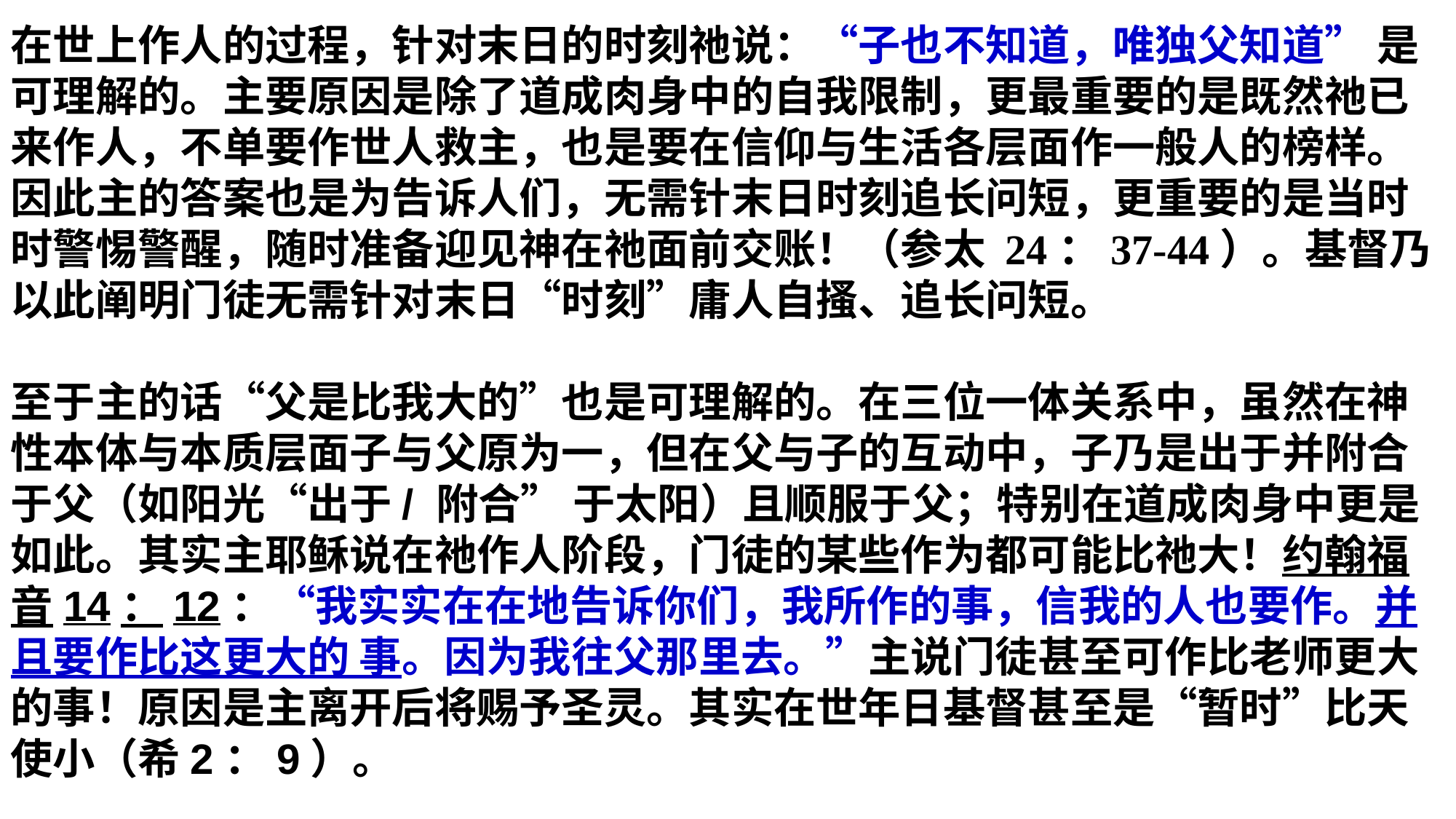

在世上作人的过程，针对末日的时刻祂说：“子也不知道，唯独父知道” 是可理解的。主要原因是除了道成肉身中的自我限制，更最重要的是既然祂已来作人，不单要作世人救主，也是要在信仰与生活各层面作一般人的榜样。因此主的答案也是为告诉人们，无需针末日时刻追长问短，更重要的是当时时警惕警醒，随时准备迎见神在祂面前交账！（参太 24：37-44）。基督乃以此阐明门徒无需针对末日“时刻”庸人自搔、追长问短。

至于主的话“父是比我大的”也是可理解的。在三位一体关系中，虽然在神性本体与本质层面子与父原为一，但在父与子的互动中，子乃是出于并附合于父（如阳光“出于/ 附合” 于太阳）且顺服于父；特别在道成肉身中更是如此。其实主耶稣说在祂作人阶段，门徒的某些作为都可能比祂大！约翰福音14：12：“我实实在在地告诉你们，我所作的事，信我的人也要作。并且要作比这更大的 事。因为我往父那里去。”主说门徒甚至可作比老师更大的事！原因是主离开后将赐予圣灵。其实在世年日基督甚至是“暂时”比天使小（希2：9）。